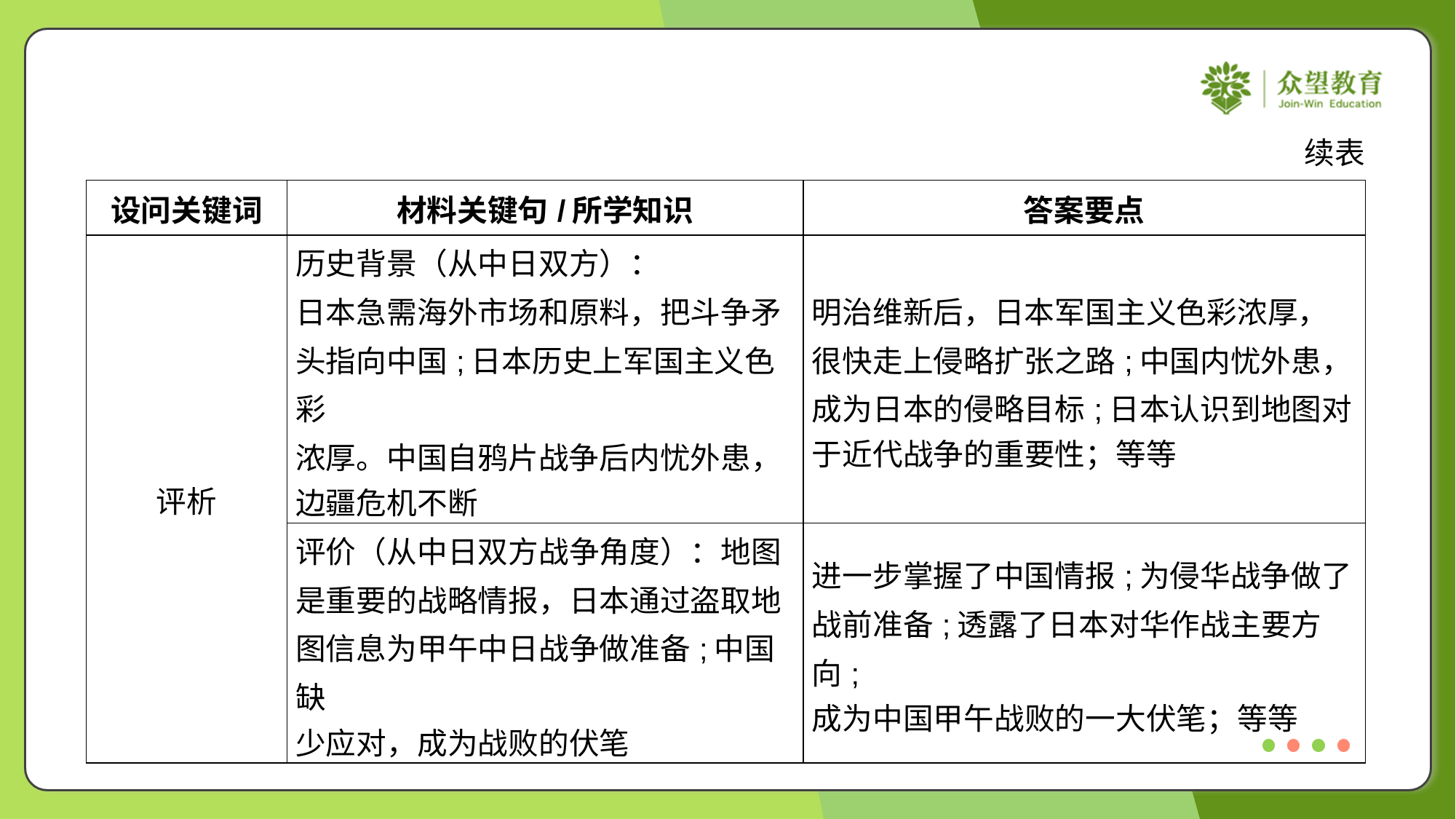

续表
| 设问关键词 | 材料关键句/所学知识 | 答案要点 |
| --- | --- | --- |
| 评析 | 历史背景（从中日双方）： 日本急需海外市场和原料，把斗争矛 头指向中国;日本历史上军国主义色彩 浓厚。中国自鸦片战争后内忧外患， 边疆危机不断 | 明治维新后，日本军国主义色彩浓厚， 很快走上侵略扩张之路;中国内忧外患， 成为日本的侵略目标;日本认识到地图对 于近代战争的重要性；等等 |
|  | 评价（从中日双方战争角度）：地图 是重要的战略情报，日本通过盗取地 图信息为甲午中日战争做准备;中国缺 少应对，成为战败的伏笔 | 进一步掌握了中国情报;为侵华战争做了 战前准备;透露了日本对华作战主要方向; 成为中国甲午战败的一大伏笔；等等 |